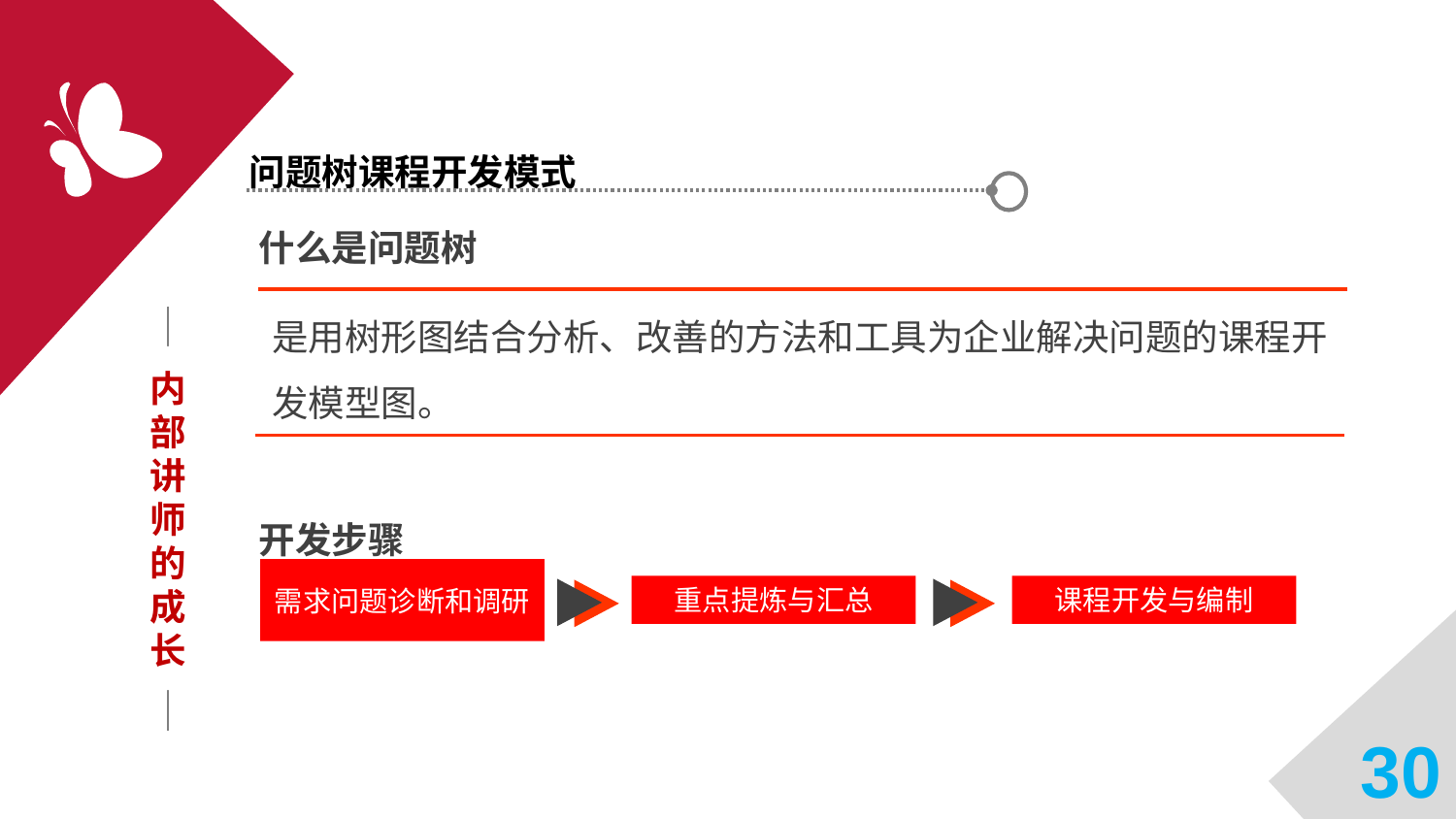

问题树课程开发模式

什么是问题树
是用树形图结合分析、改善的方法和工具为企业解决问题的课程开发模型图。
内部讲师的成长
开发步骤
重点提炼与汇总
课程开发与编制
需求问题诊断和调研

30